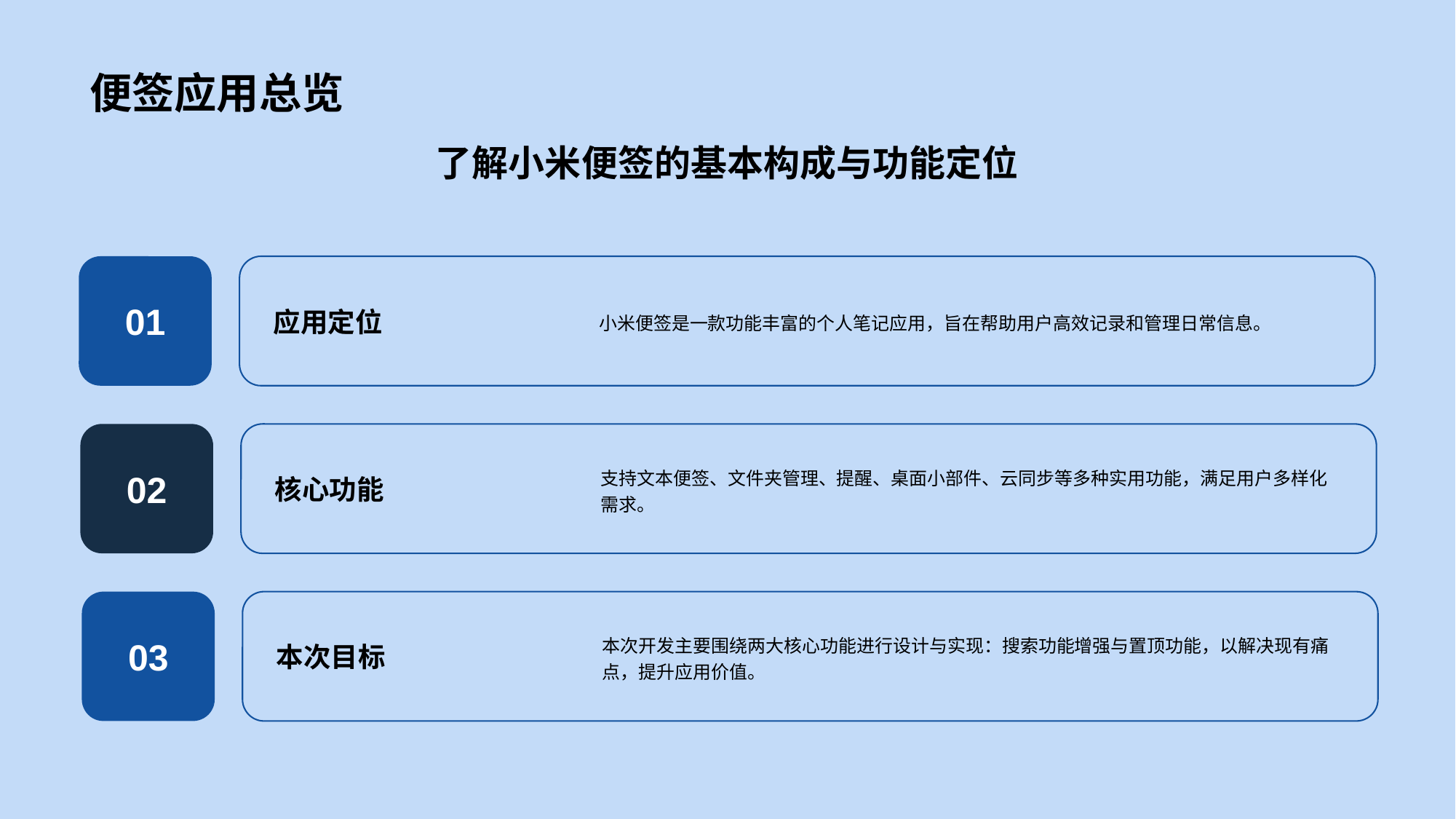

便签应用总览
了解小米便签的基本构成与功能定位
01

应用定位
小米便签是一款功能丰富的个人笔记应用，旨在帮助用户高效记录和管理日常信息。
02

核心功能
支持文本便签、文件夹管理、提醒、桌面小部件、云同步等多种实用功能，满足用户多样化需求。
03

本次目标
本次开发主要围绕两大核心功能进行设计与实现：搜索功能增强与置顶功能，以解决现有痛点，提升应用价值。